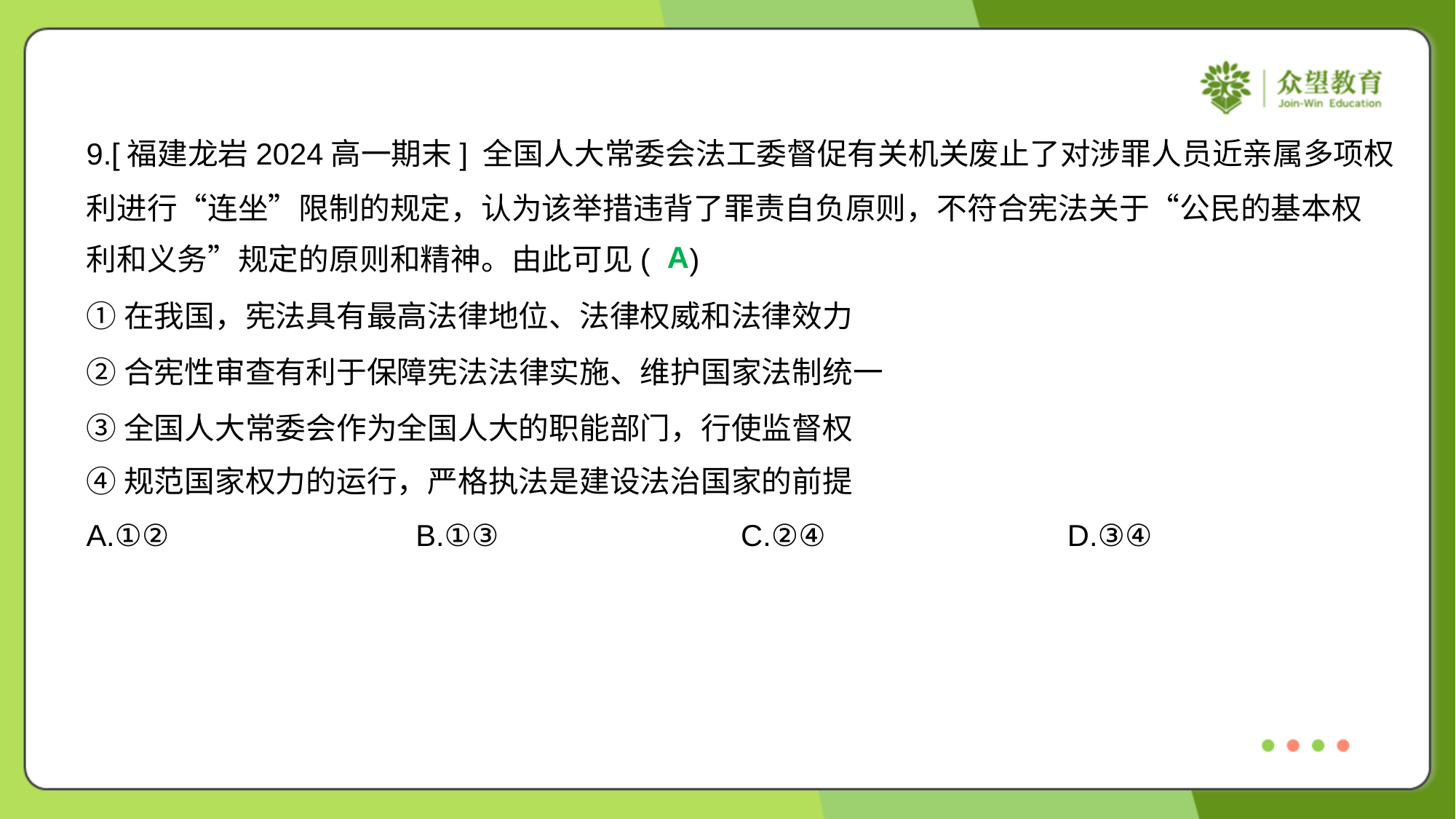

9.[福建龙岩2024高一期末] 全国人大常委会法工委督促有关机关废止了对涉罪人员近亲属多项权
利进行“连坐”限制的规定，认为该举措违背了罪责自负原则，不符合宪法关于“公民的基本权
利和义务”规定的原则和精神。由此可见(     )
A
①在我国，宪法具有最高法律地位、法律权威和法律效力
②合宪性审查有利于保障宪法法律实施、维护国家法制统一
③全国人大常委会作为全国人大的职能部门，行使监督权
④规范国家权力的运行，严格执法是建设法治国家的前提
A.①②	B.①③	C.②④	D.③④